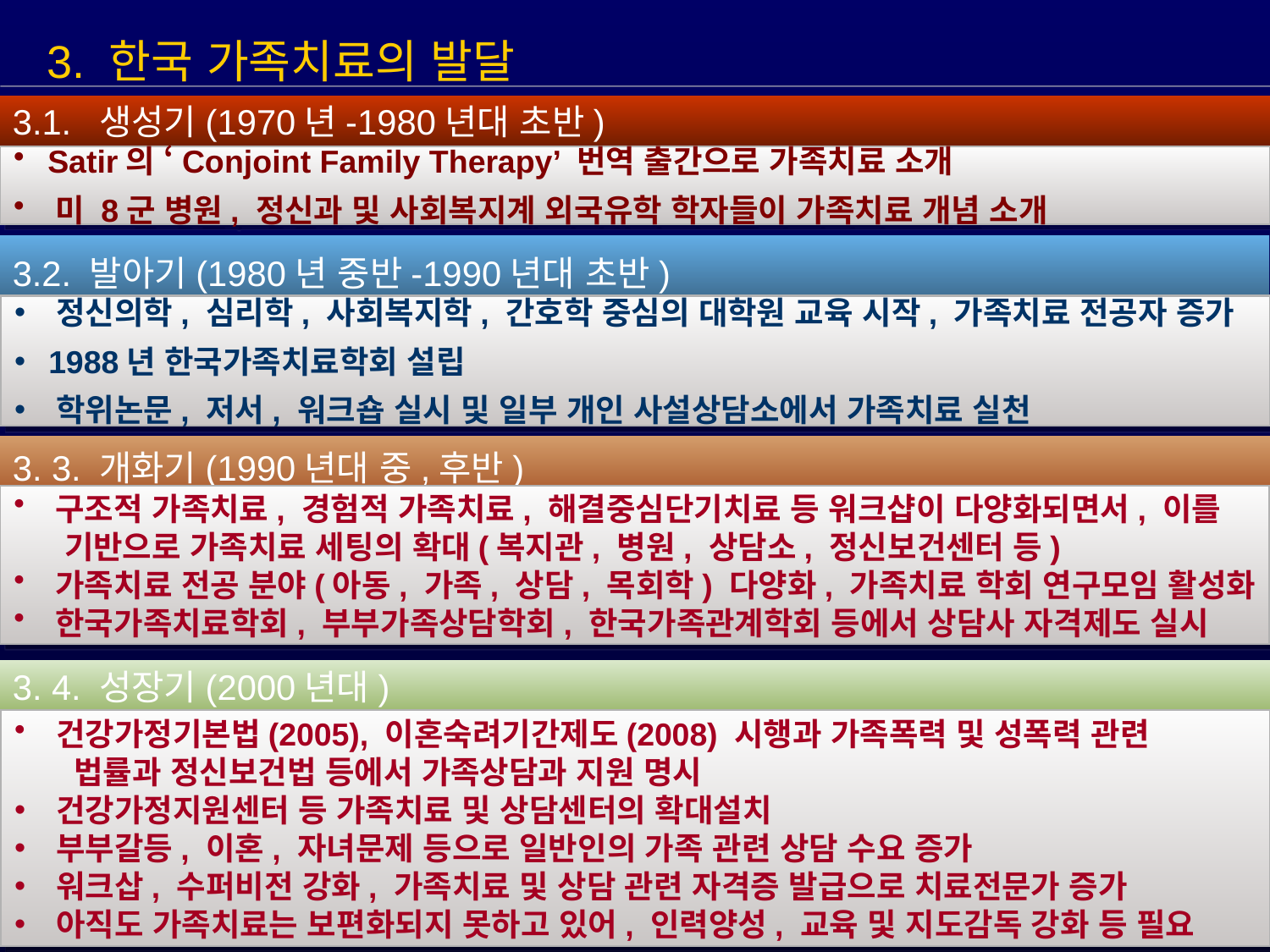

3. 한국 가족치료의 발달

3.1.  생성기(1970년-1980년대 초반)
 Satir의 ‘Conjoint Family Therapy’ 번역 출간으로 가족치료 소개
 미 8군 병원, 정신과 및 사회복지계 외국유학 학자들이 가족치료 개념 소개
3.2. 발아기(1980년 중반-1990년대 초반)
 정신의학, 심리학, 사회복지학, 간호학 중심의 대학원 교육 시작, 가족치료 전공자 증가
 1988년 한국가족치료학회 설립
 학위논문, 저서, 워크숍 실시 및 일부 개인 사설상담소에서 가족치료 실천
3. 3. 개화기(1990년대 중,후반)
 구조적 가족치료, 경험적 가족치료, 해결중심단기치료 등 워크샵이 다양화되면서, 이를
  기반으로 가족치료 세팅의 확대(복지관, 병원, 상담소, 정신보건센터 등)
 가족치료 전공 분야(아동, 가족, 상담, 목회학) 다양화, 가족치료 학회 연구모임 활성화
 한국가족치료학회, 부부가족상담학회, 한국가족관계학회 등에서 상담사 자격제도 실시
3. 4. 성장기(2000년대)
 건강가정기본법(2005), 이혼숙려기간제도(2008) 시행과 가족폭력 및 성폭력 관련
   법률과 정신보건법 등에서 가족상담과 지원 명시
 건강가정지원센터 등 가족치료 및 상담센터의 확대설치
 부부갈등, 이혼, 자녀문제 등으로 일반인의 가족 관련 상담 수요 증가
 워크삽, 수퍼비전 강화, 가족치료 및 상담 관련 자격증 발급으로 치료전문가 증가
 아직도 가족치료는 보편화되지 못하고 있어, 인력양성, 교육 및 지도감독 강화 등 필요